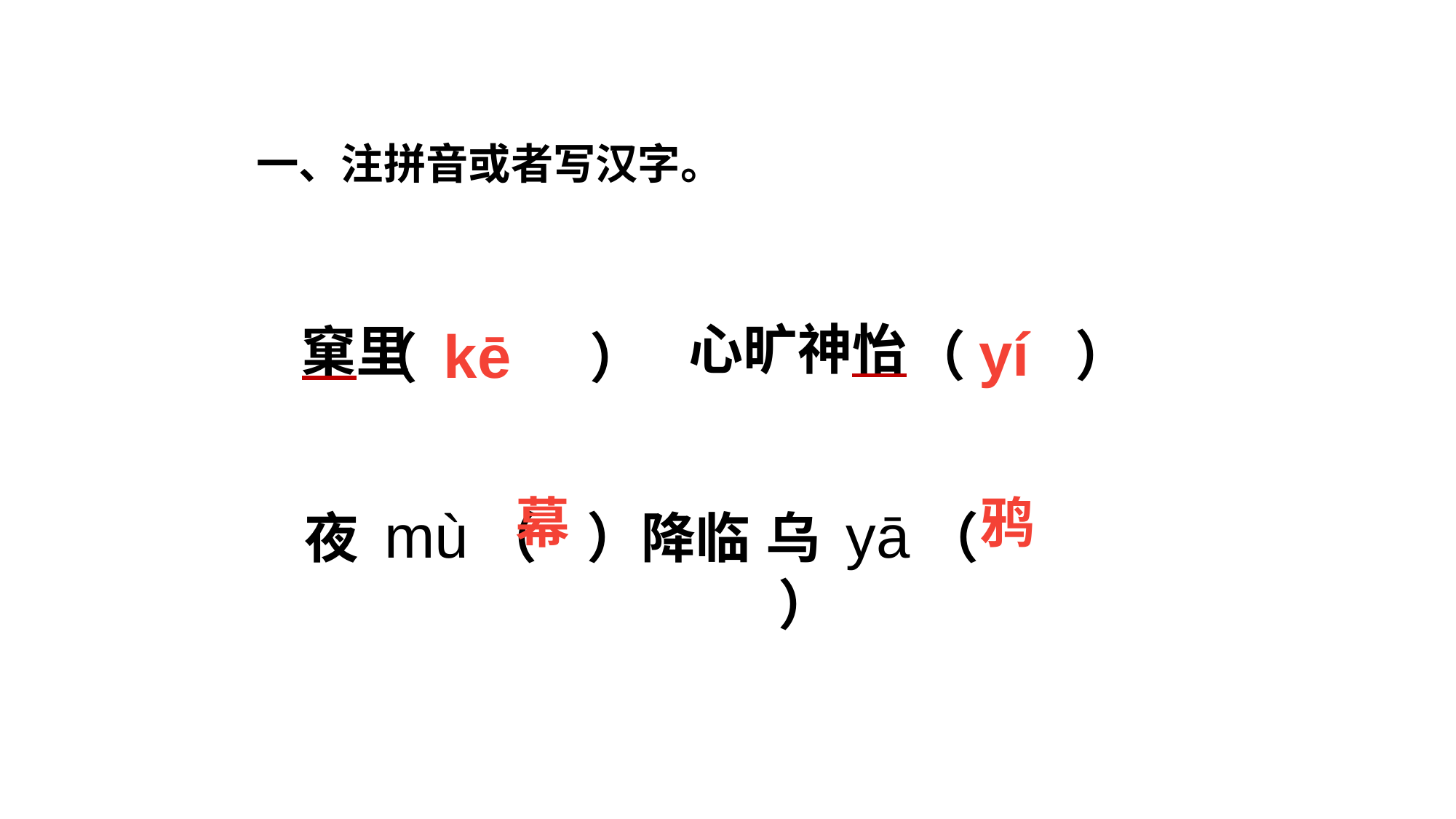

一、注拼音或者写汉字。
心旷神怡
（yí ）
（ kē  ）
窠里
幕
鸦
夜 mù（    ）降临
乌 yā（    ）